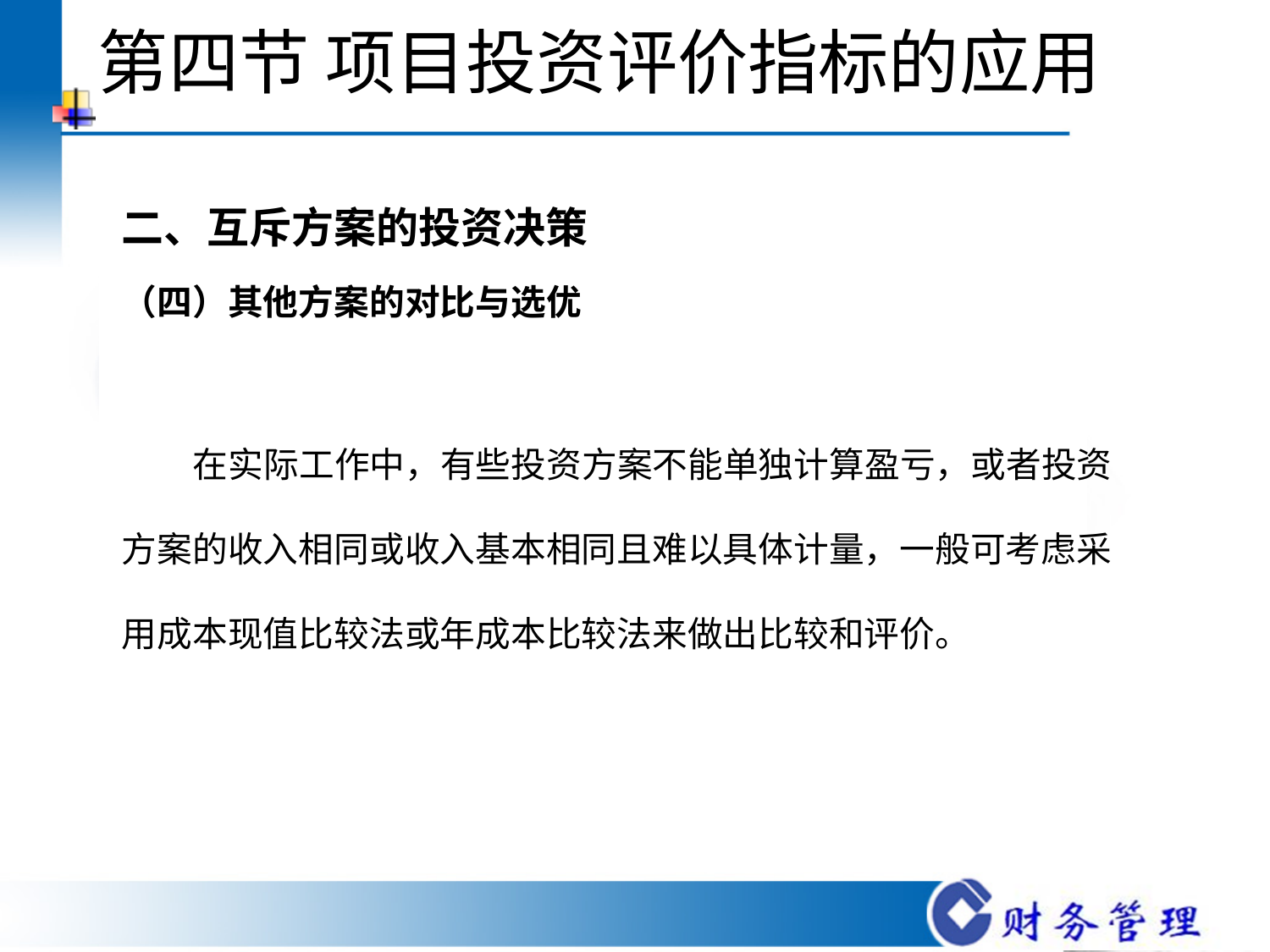

# 第四节 项目投资评价指标的应用
二、互斥方案的投资决策
（四）其他方案的对比与选优

        在实际工作中，有些投资方案不能单独计算盈亏，或者投资方案的收入相同或收入基本相同且难以具体计量，一般可考虑采用成本现值比较法或年成本比较法来做出比较和评价。

24